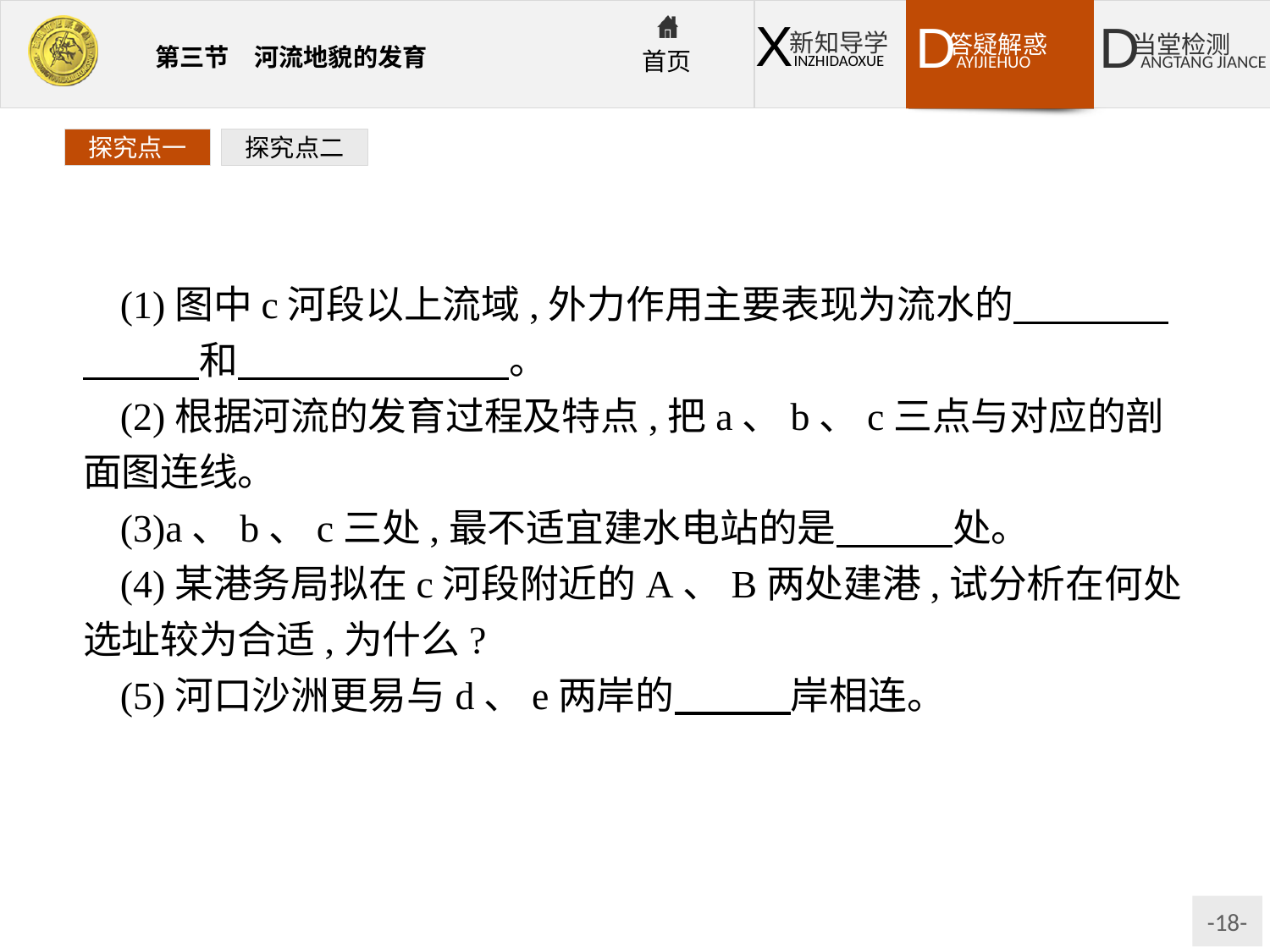

探究点一
探究点二
(1)图中c河段以上流域,外力作用主要表现为流水的　　　　　　　和　　　　　　　。
(2)根据河流的发育过程及特点,把a、b、c三点与对应的剖面图连线。
(3)a、b、c三处,最不适宜建水电站的是　　　处。
(4)某港务局拟在c河段附近的A、B两处建港,试分析在何处选址较为合适,为什么?
(5)河口沙洲更易与d、e两岸的　　　岸相连。